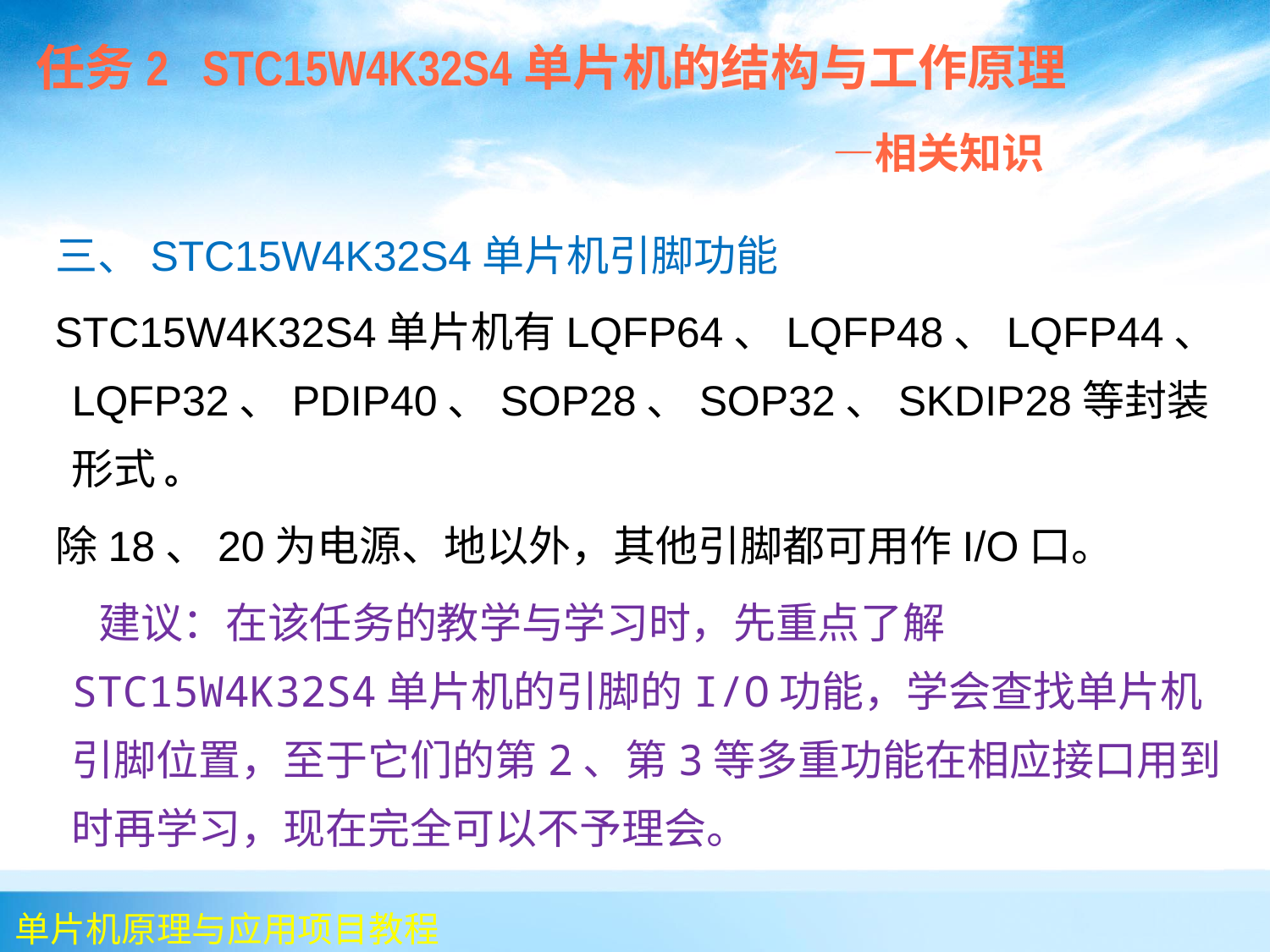

任务2   STC15W4K32S4单片机的结构与工作原理
                                                                       —相关知识
  三、STC15W4K32S4单片机引脚功能
  STC15W4K32S4单片机有LQFP64、LQFP48、LQFP44、LQFP32、PDIP40、SOP28、SOP32、SKDIP28等封装形式 。
  除18、20为电源、地以外，其他引脚都可用作I/O口。
      建议：在该任务的教学与学习时，先重点了解STC15W4K32S4单片机的引脚的I/O功能，学会查找单片机引脚位置，至于它们的第2、第3等多重功能在相应接口用到时再学习，现在完全可以不予理会。